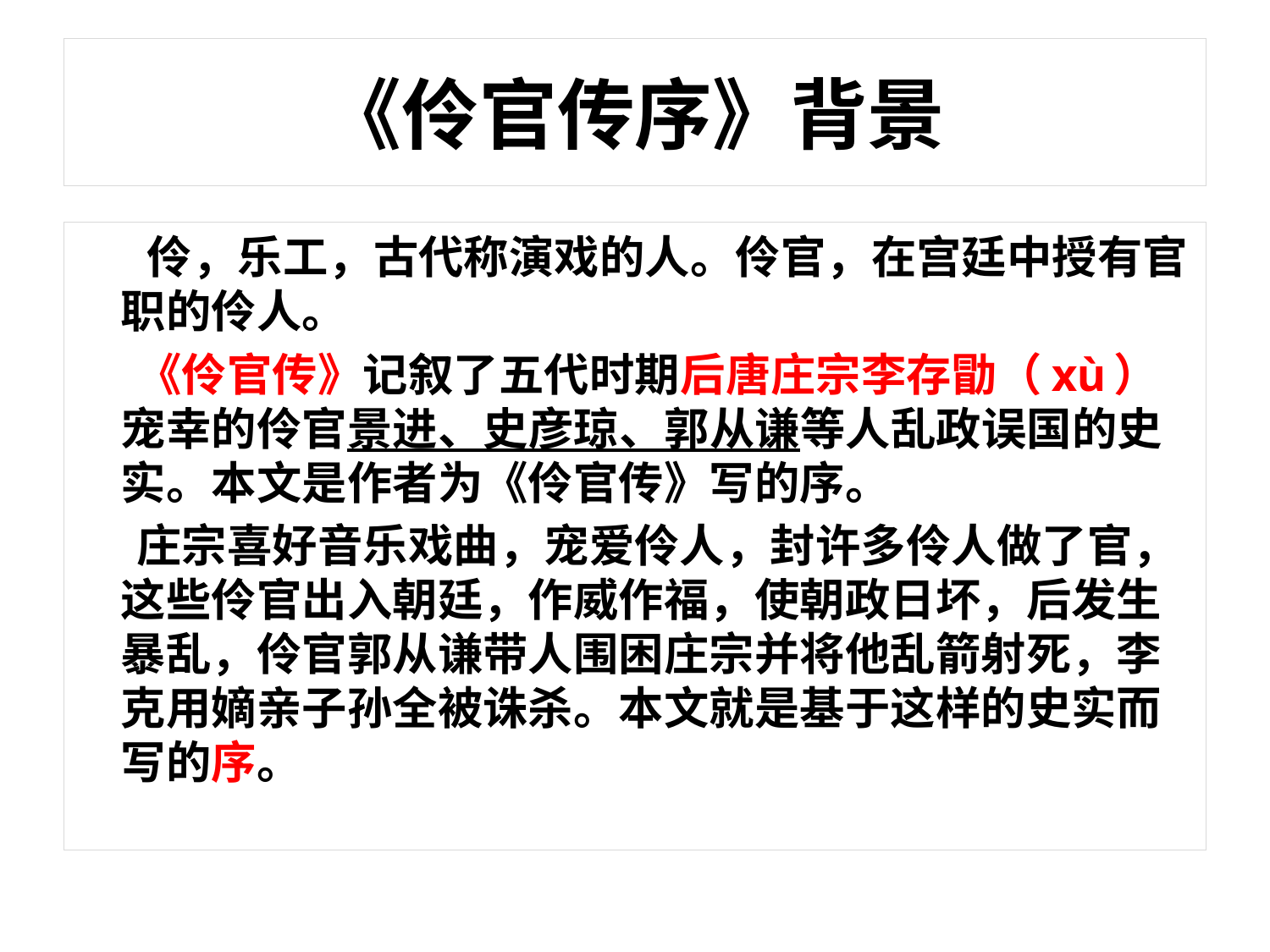

# 《伶官传序》背景
      伶，乐工，古代称演戏的人。伶官，在宫廷中授有官职的伶人。
     《伶官传》记叙了五代时期后唐庄宗李存勖（xù）宠幸的伶官景进、史彦琼、郭从谦等人乱政误国的史实。本文是作者为《伶官传》写的序。
     庄宗喜好音乐戏曲，宠爱伶人，封许多伶人做了官，这些伶官出入朝廷，作威作福，使朝政日坏，后发生暴乱，伶官郭从谦带人围困庄宗并将他乱箭射死，李克用嫡亲子孙全被诛杀。本文就是基于这样的史实而写的序。